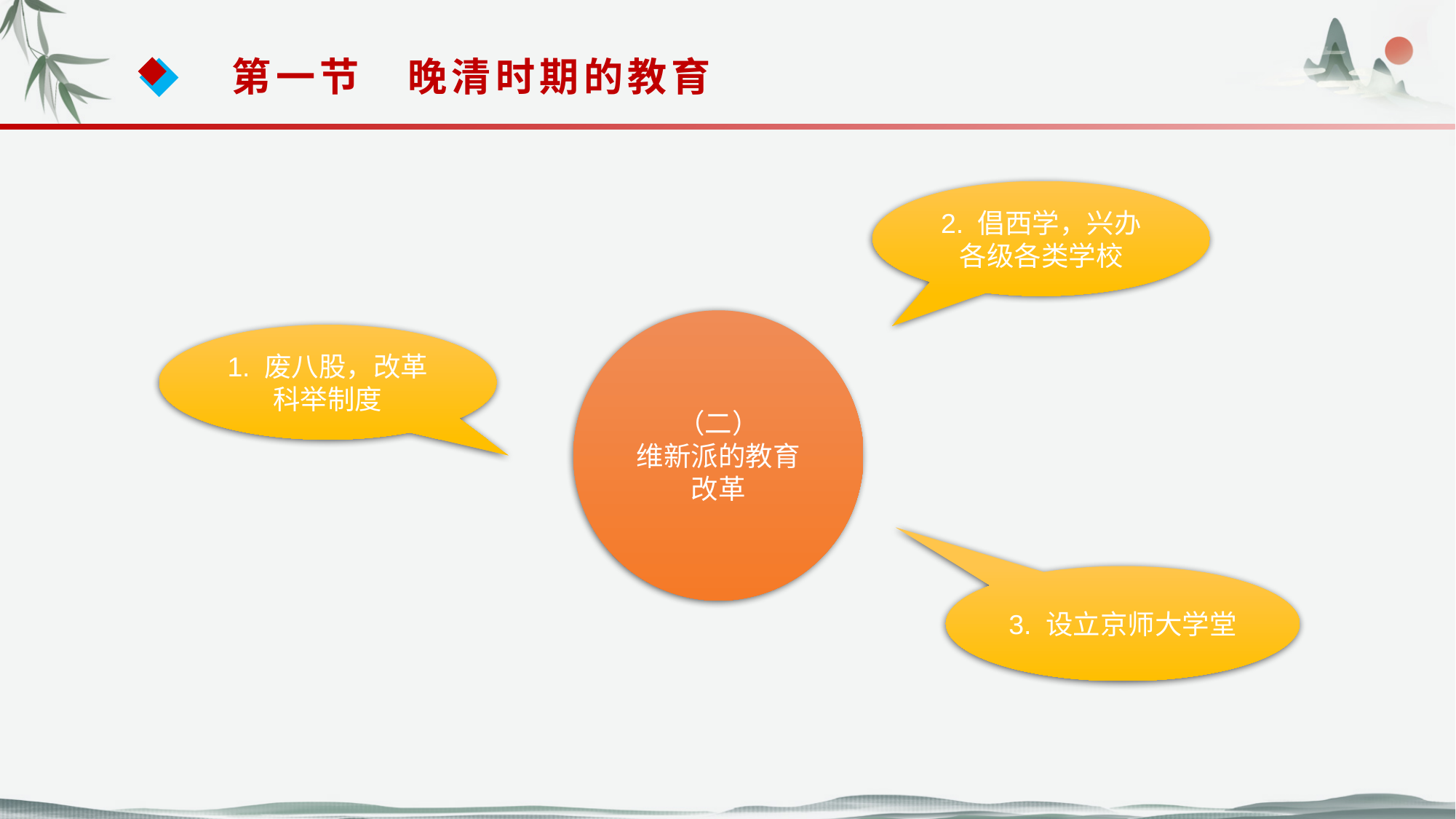

第一节　晚清时期的教育

2. 倡西学，兴办各级各类学校
（二）
维新派的教育改革
1. 废八股，改革科举制度
3. 设立京师大学堂